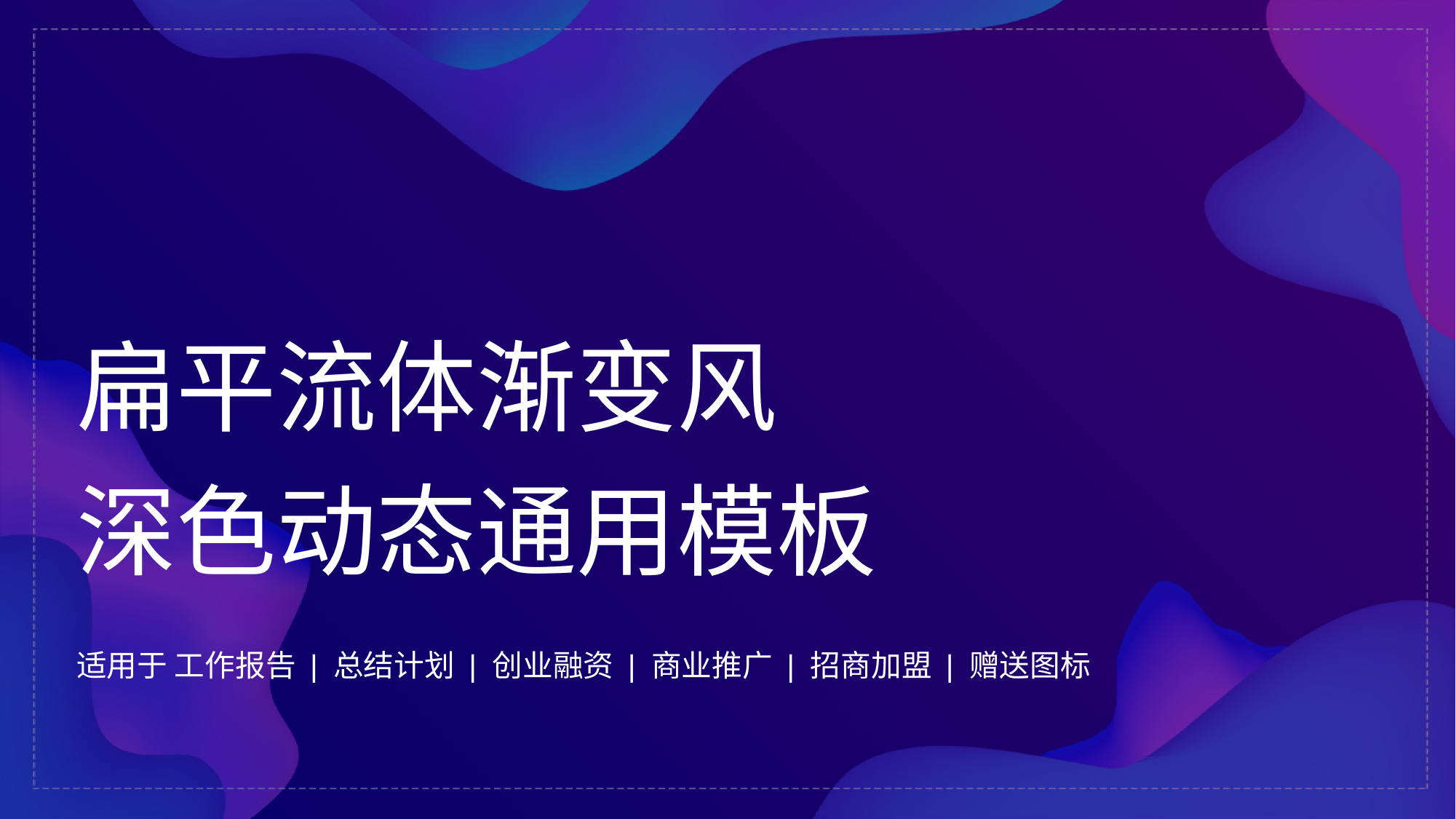

扁平流体渐变风
深色动态通用模板
适用于 工作报告 | 总结计划 | 创业融资 | 商业推广 | 招商加盟 | 赠送图标